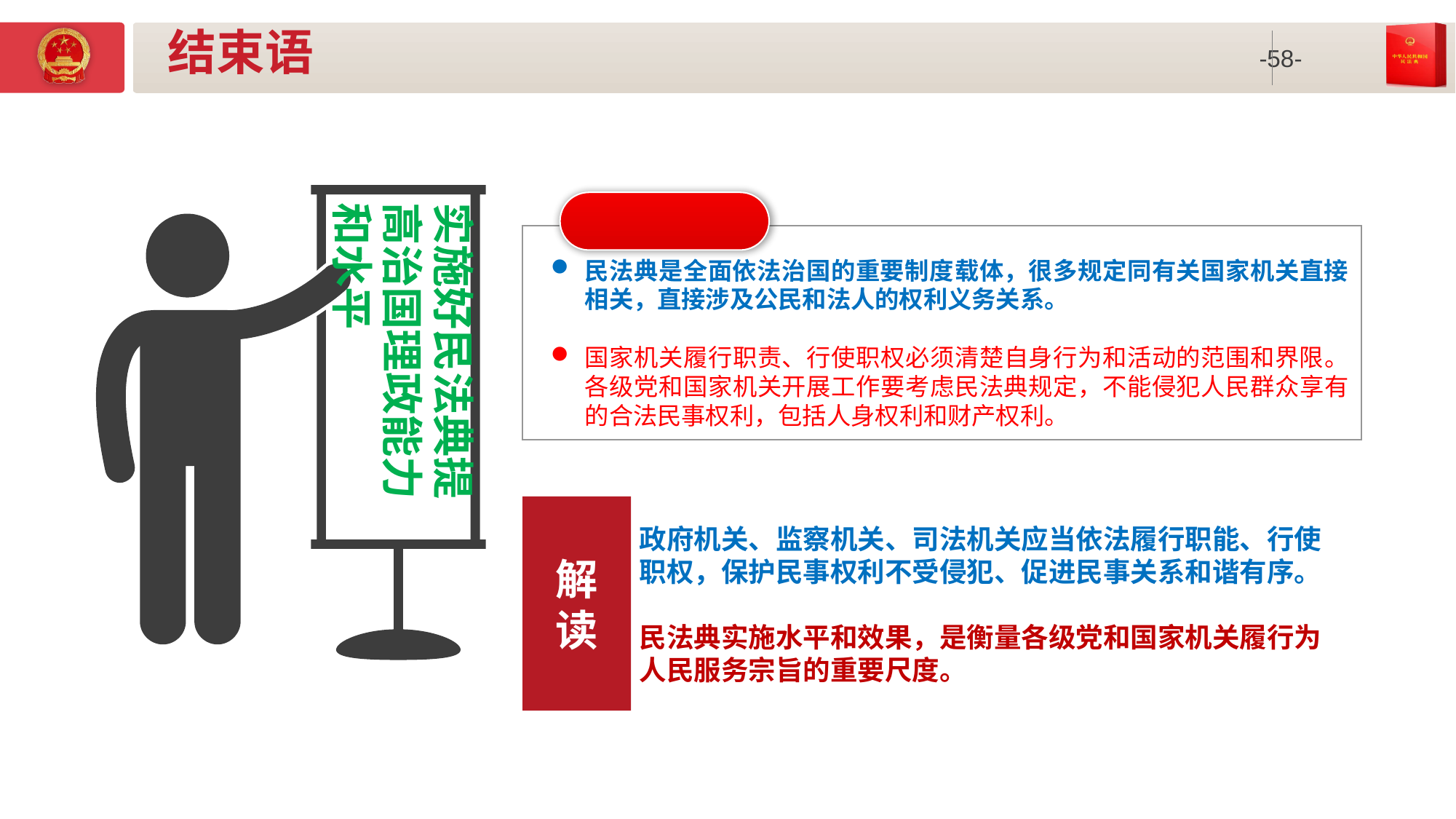

# 结束语

实施好民法典提高治国理政能力和水平

民法典是全面依法治国的重要制度载体，很多规定同有关国家机关直接相关，直接涉及公民和法人的权利义务关系。

国家机关履行职责、行使职权必须清楚自身行为和活动的范围和界限。各级党和国家机关开展工作要考虑民法典规定，不能侵犯人民群众享有的合法民事权利，包括人身权利和财产权利。
解
读
政府机关、监察机关、司法机关应当依法履行职能、行使职权，保护民事权利不受侵犯、促进民事关系和谐有序。

民法典实施水平和效果，是衡量各级党和国家机关履行为人民服务宗旨的重要尺度。